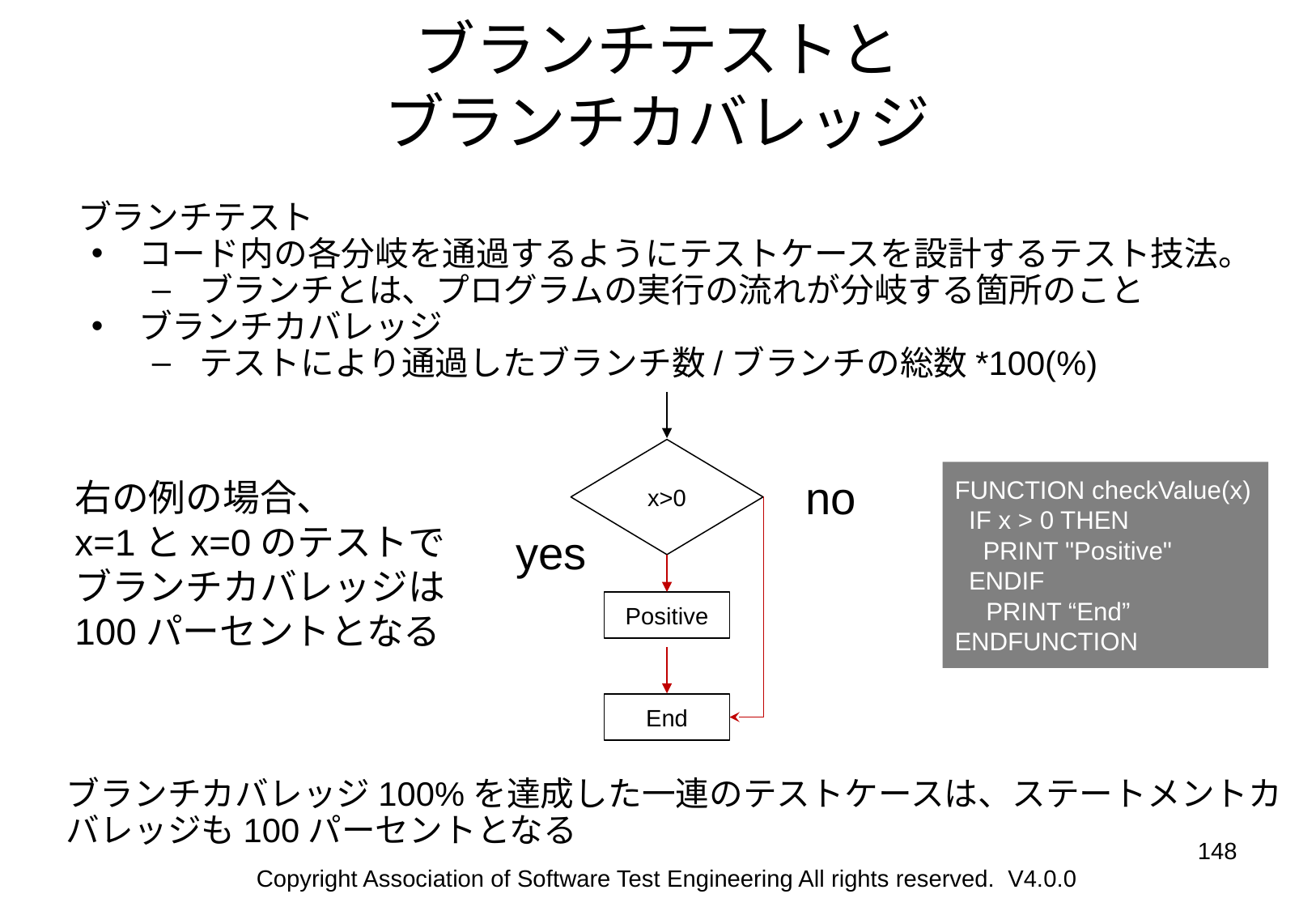

# ブランチテストと
ブランチカバレッジ
ブランチテスト
コード内の各分岐を通過するようにテストケースを設計するテスト技法。
ブランチとは、プログラムの実行の流れが分岐する箇所のこと
ブランチカバレッジ
テストにより通過したブランチ数/ブランチの総数*100(%)
x>0
no
yes
Positive
End
FUNCTION checkValue(x)
  IF x > 0 THEN
    PRINT "Positive"
  ENDIF
　PRINT “End”
ENDFUNCTION
右の例の場合、
x=1とx=0のテストで
ブランチカバレッジは
100パーセントとなる
ブランチカバレッジ100%を達成した一連のテストケースは、ステートメントカバレッジも100パーセントとなる
148
Copyright Association of Software Test Engineering All rights reserved.  V4.0.0